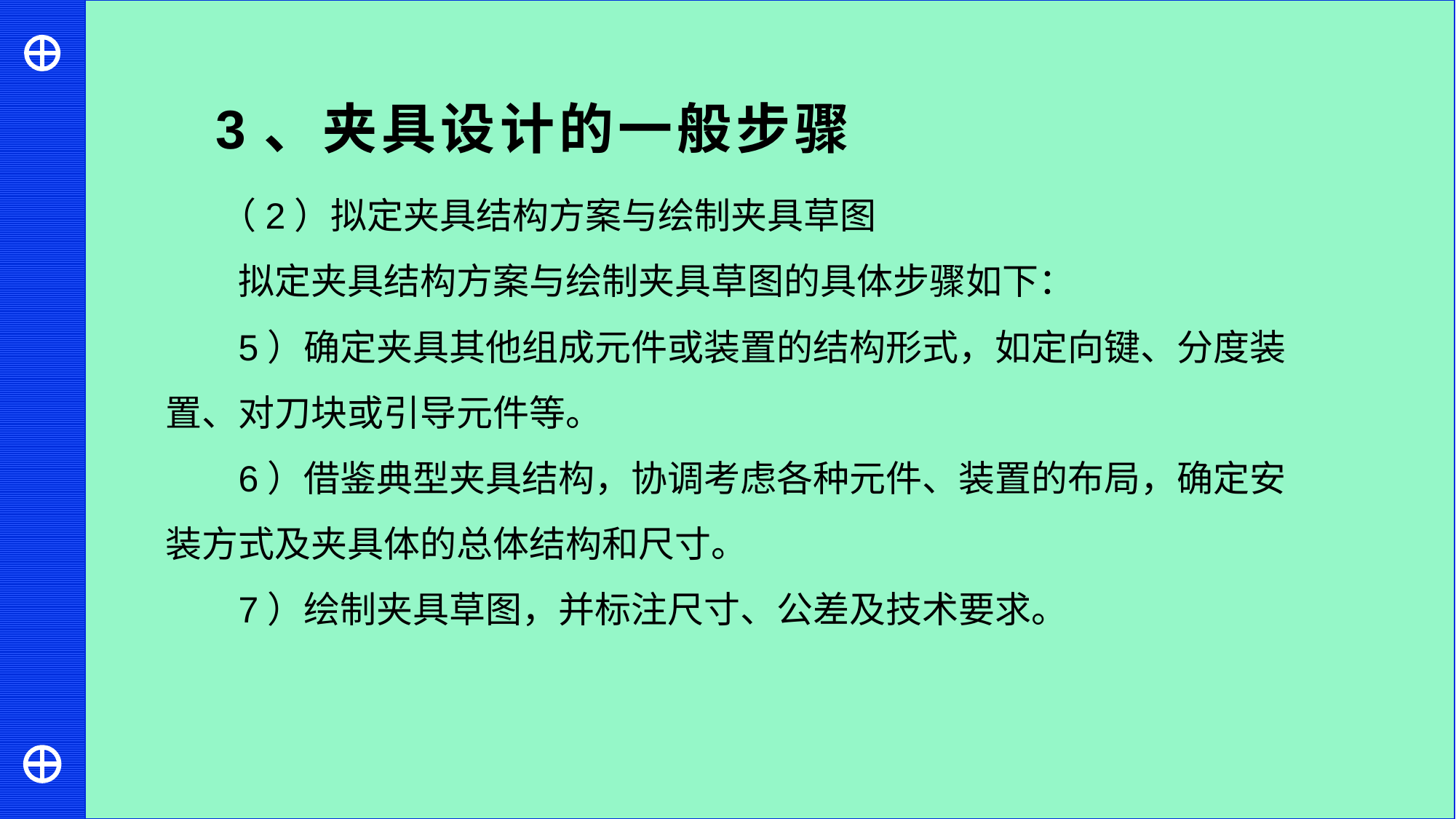

3、夹具设计的一般步骤
（2）拟定夹具结构方案与绘制夹具草图
拟定夹具结构方案与绘制夹具草图的具体步骤如下：
5）确定夹具其他组成元件或装置的结构形式，如定向键、分度装置、对刀块或引导元件等。
6）借鉴典型夹具结构，协调考虑各种元件、装置的布局，确定安装方式及夹具体的总体结构和尺寸。
7）绘制夹具草图，并标注尺寸、公差及技术要求。